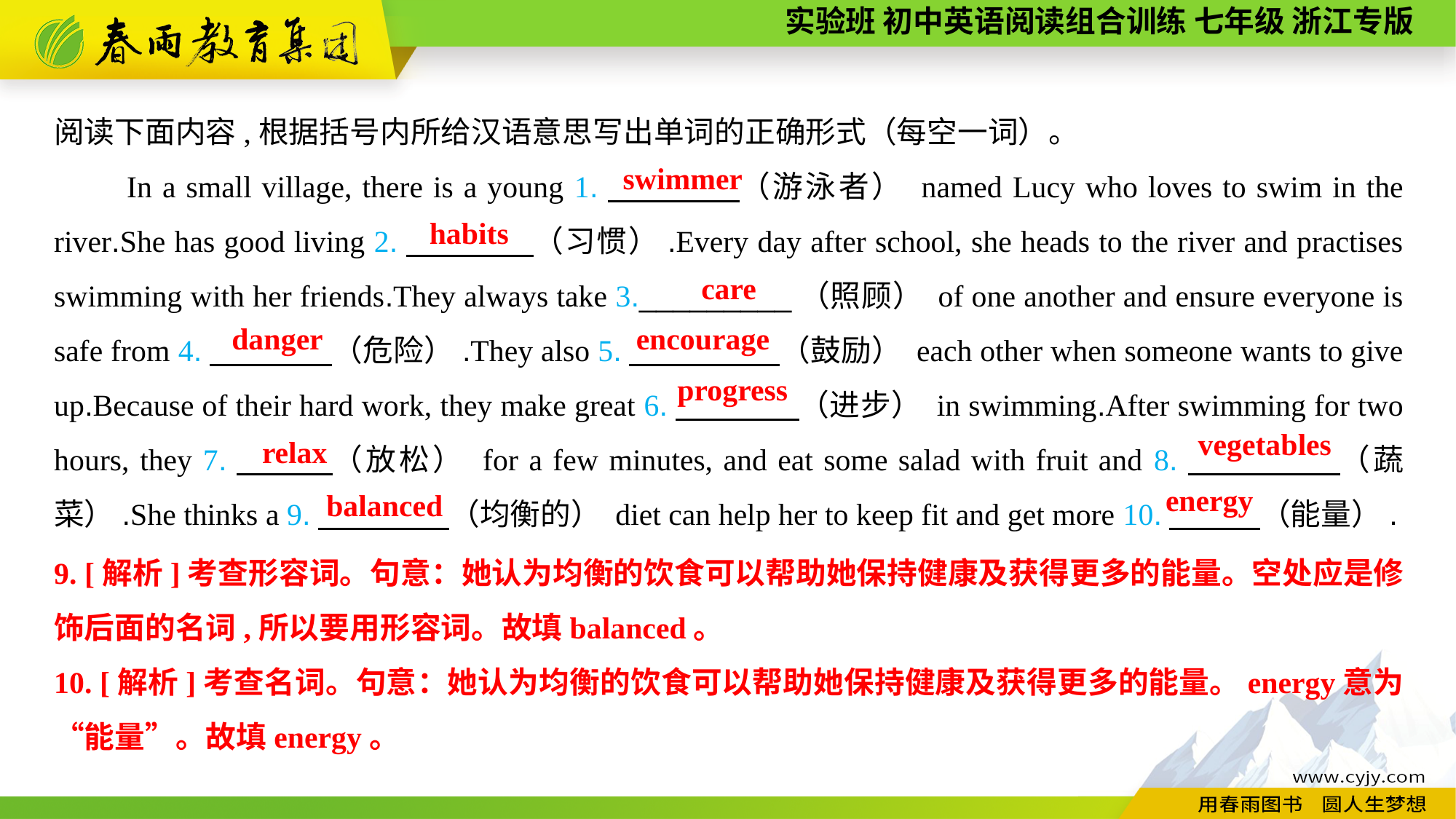

阅读下面内容,根据括号内所给汉语意思写出单词的正确形式（每空一词）。
In a small village, there is a young 1.　　　　（游泳者） named Lucy who loves to swim in the river.She has good living 2.　　　　（习惯）.Every day after school, she heads to the river and practises swimming with her friends.They always take 3._________（照顾） of one another and ensure everyone is safe from 4.　　　　（危险）.They also 5.　　　　    （鼓励） each other when someone wants to give up.Because of their hard work, they make great 6.　　　　（进步） in swimming.After swimming for two hours, they 7.　　   （放松） for a few minutes, and eat some salad with fruit and 8.　　　　  （蔬菜）.She thinks a 9.　　　      （均衡的） diet can help her to keep fit and get more 10.　　　（能量）.
swimmer
habits
care
danger
encourage
progress
vegetables
relax
energy
balanced
9. [解析]考查形容词。句意：她认为均衡的饮食可以帮助她保持健康及获得更多的能量。空处应是修饰后面的名词,所以要用形容词。故填balanced。
10. [解析]考查名词。句意：她认为均衡的饮食可以帮助她保持健康及获得更多的能量。energy意为“能量”。故填energy。